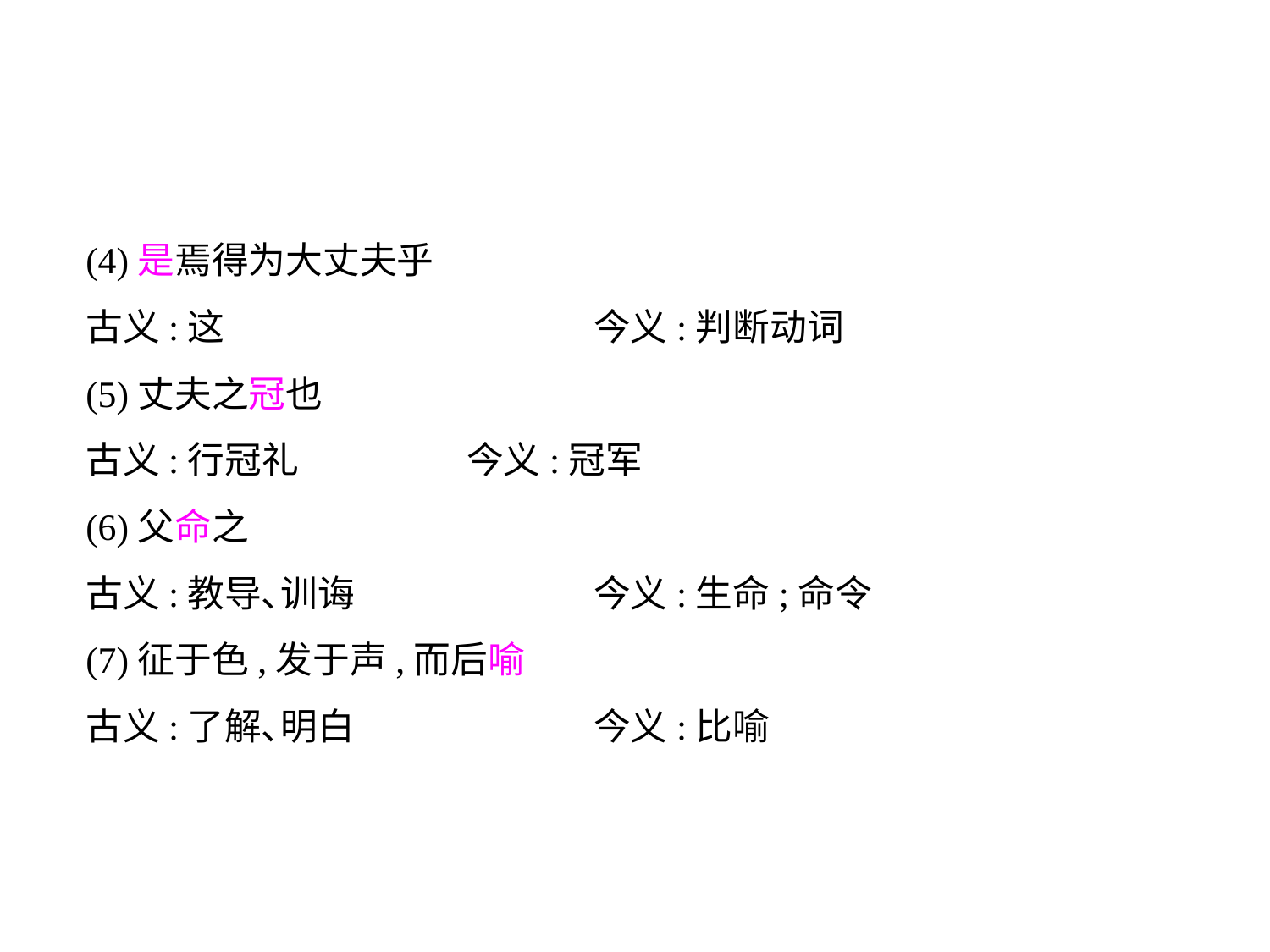

(4)是焉得为大丈夫乎
古义:这			今义:判断动词
(5)丈夫之冠也
古义:行冠礼		今义:冠军
(6)父命之
古义:教导､训诲		今义:生命;命令
(7)征于色,发于声,而后喻
古义:了解､明白		今义:比喻